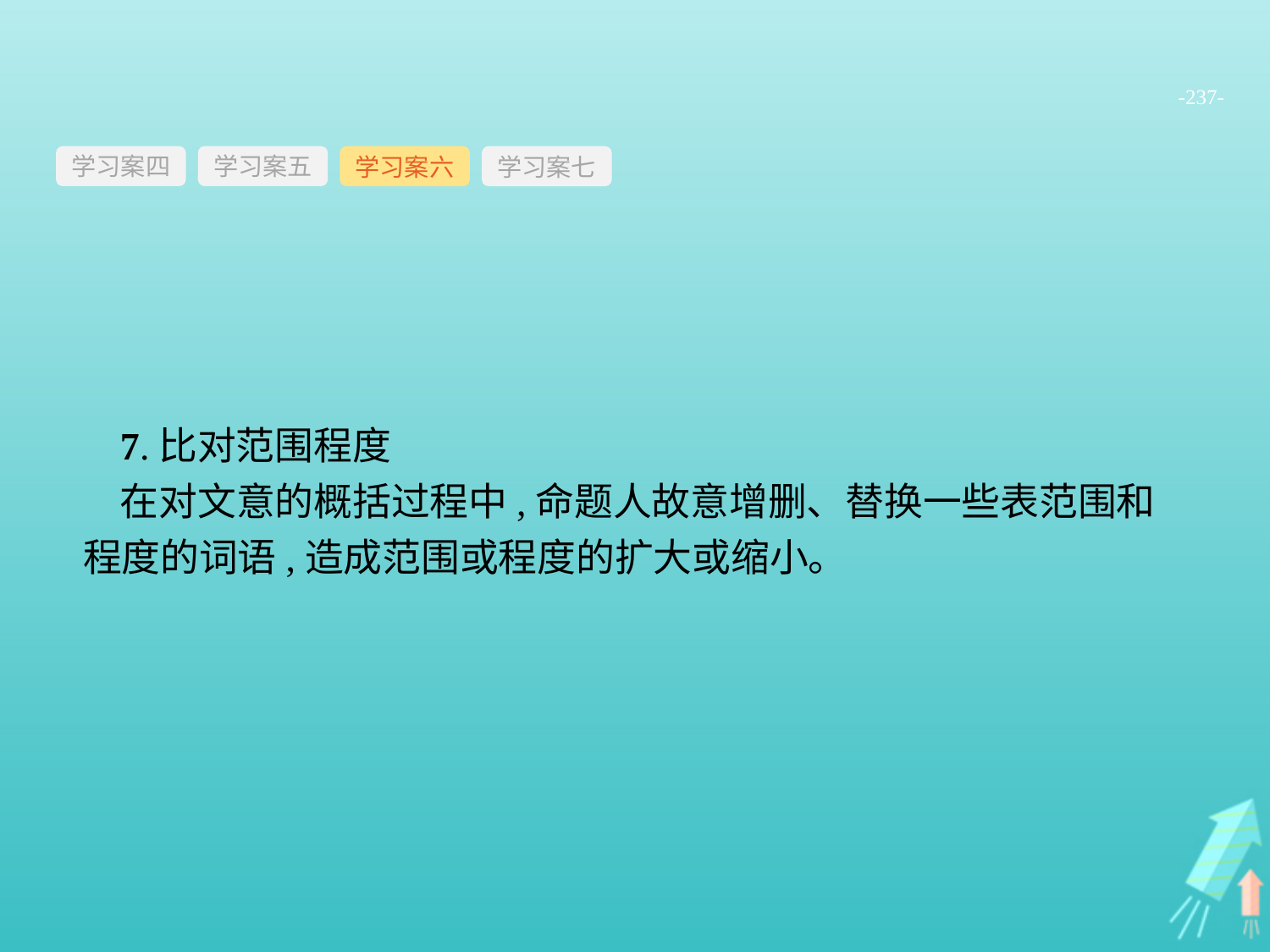

-237-
学习案四
学习案六
学习案七
学习案五
7.比对范围程度
在对文意的概括过程中,命题人故意增删、替换一些表范围和程度的词语,造成范围或程度的扩大或缩小。